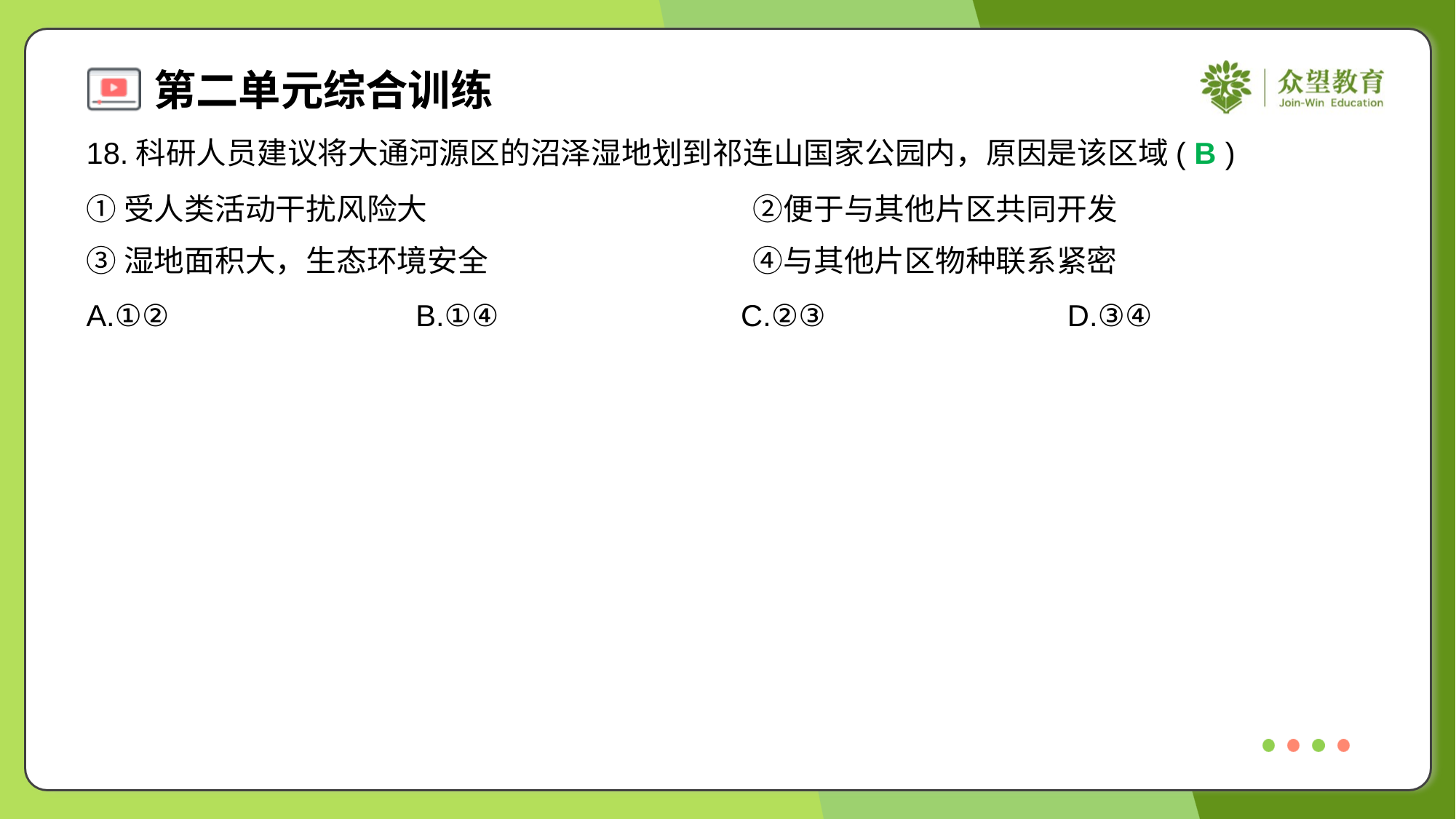

18.科研人员建议将大通河源区的沼泽湿地划到祁连山国家公园内，原因是该区域(     )
B
①受人类活动干扰风险大	②便于与其他片区共同开发
③湿地面积大，生态环境安全	④与其他片区物种联系紧密
A.①②	B.①④	C.②③	D.③④